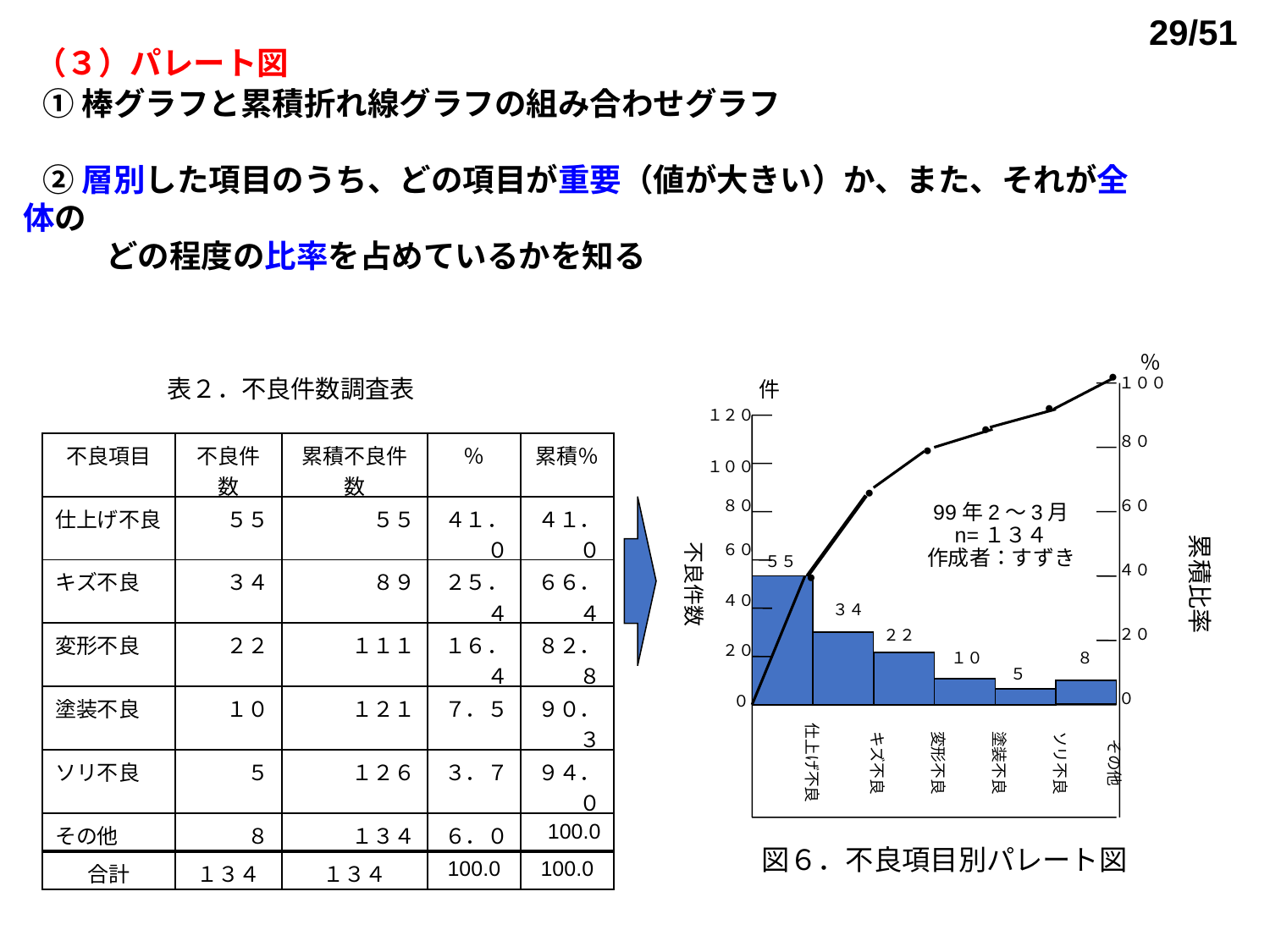

29/51
（３）パレート図
①棒グラフと累積折れ線グラフの組み合わせグラフ

②層別した項目のうち、どの項目が重要（値が大きい）か、また、それが全体の
　　どの程度の比率を占めているかを知る
％
●
１００
表２．不良件数調査表
件

●
１２０

●

８０

| 不良項目 | 不良件数 | 累積不良件数 | ％ | 累積％ |
| --- | --- | --- | --- | --- |
| 仕上げ不良 | ５５ | ５５ | ４１．０ | ４１．０ |
| キズ不良 | ３４ | ８９ | ２５．４ | ６６．４ |
| 変形不良 | ２２ | １１１ | １６．４ | ８２．８ |
| 塗装不良 | １０ | １２１ | ７．５ | ９０．３ |
| ソリ不良 | ５ | １２６ | ３．７ | ９４．０ |
| その他 | ８ | １３４ | ６．０ | 100.0 |
| 合計 | １３４ | １３４ | 100.0 | 100.0 |
●

１００

不良件数

累積比率
●
８０
６０

99年2～3月
n=１３４
作成者：すずき

６０
５５
４０

●

４０
３４

２０
２２

２０

１０
８

５

０
０

仕上げ不良
キズ不良
変形不良
塗装不良
ソリ不良
その他

図６．不良項目別パレート図